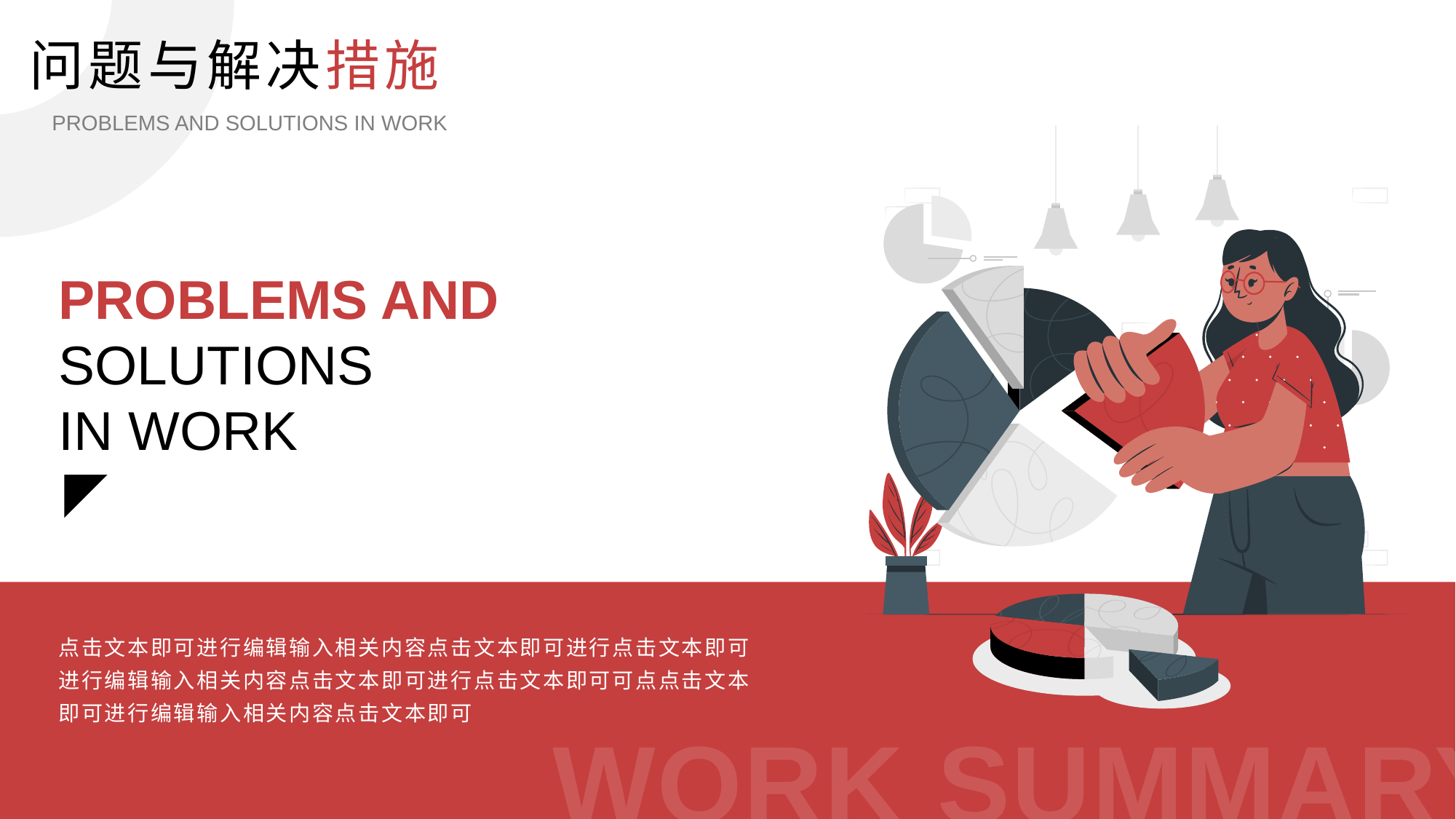

问题与解决措施
PROBLEMS AND SOLUTIONS IN WORK

PROBLEMS AND SOLUTIONS
IN WORK

点击文本即可进行编辑输入相关内容点击文本即可进行点击文本即可进行编辑输入相关内容点击文本即可进行点击文本即可可点点击文本即可进行编辑输入相关内容点击文本即可
WORK SUMMARY
 AND REPORT